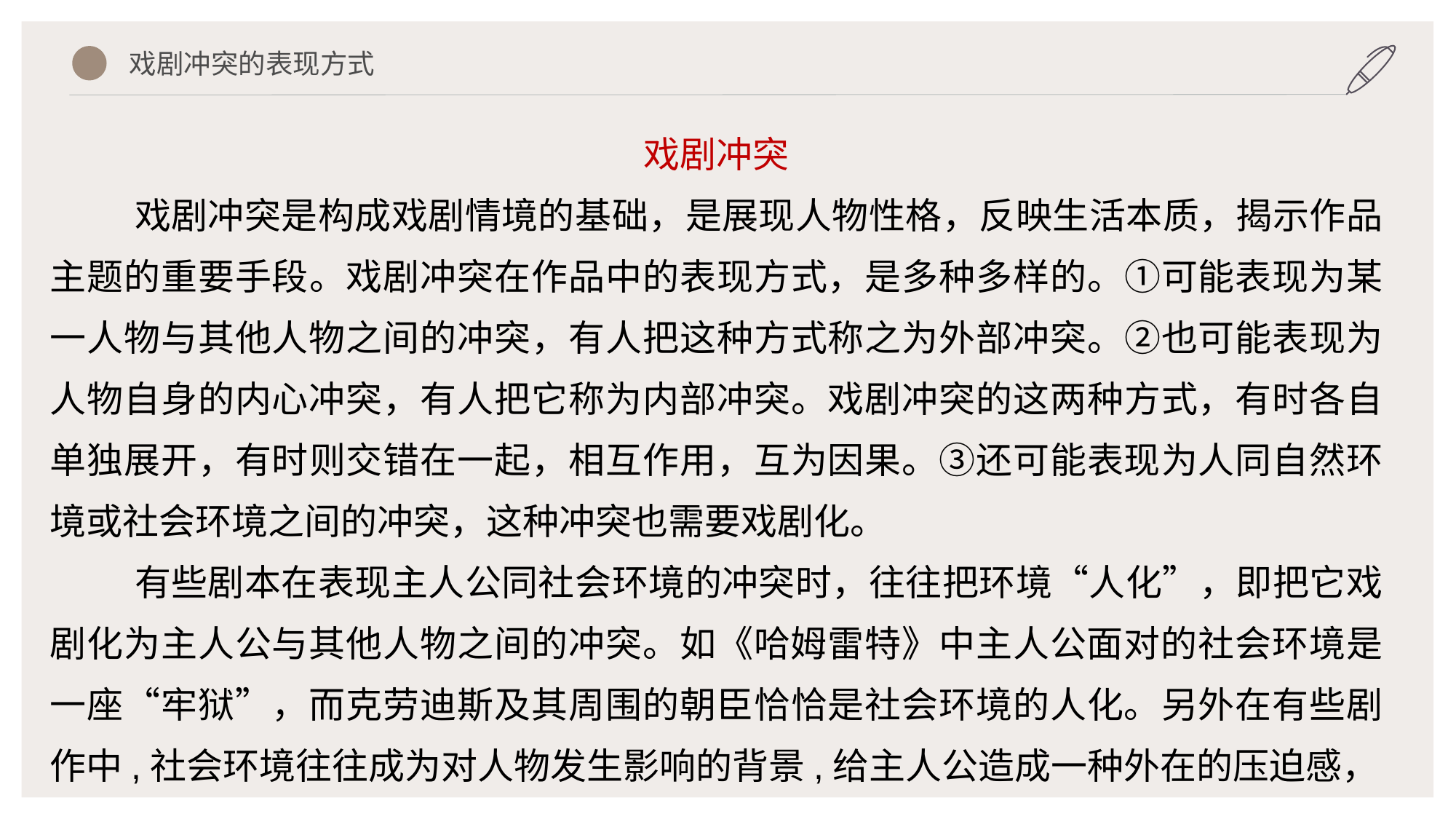

戏剧冲突的表现方式

戏剧冲突
戏剧冲突是构成戏剧情境的基础，是展现人物性格，反映生活本质，揭示作品主题的重要手段。戏剧冲突在作品中的表现方式，是多种多样的。①可能表现为某一人物与其他人物之间的冲突，有人把这种方式称之为外部冲突。②也可能表现为人物自身的内心冲突，有人把它称为内部冲突。戏剧冲突的这两种方式，有时各自单独展开，有时则交错在一起，相互作用，互为因果。③还可能表现为人同自然环境或社会环境之间的冲突，这种冲突也需要戏剧化。
有些剧本在表现主人公同社会环境的冲突时，往往把环境“人化”，即把它戏剧化为主人公与其他人物之间的冲突。如《哈姆雷特》中主人公面对的社会环境是一座“牢狱”，而克劳迪斯及其周围的朝臣恰恰是社会环境的人化。另外在有些剧作中,社会环境往往成为对人物发生影响的背景,给主人公造成一种外在的压迫感，